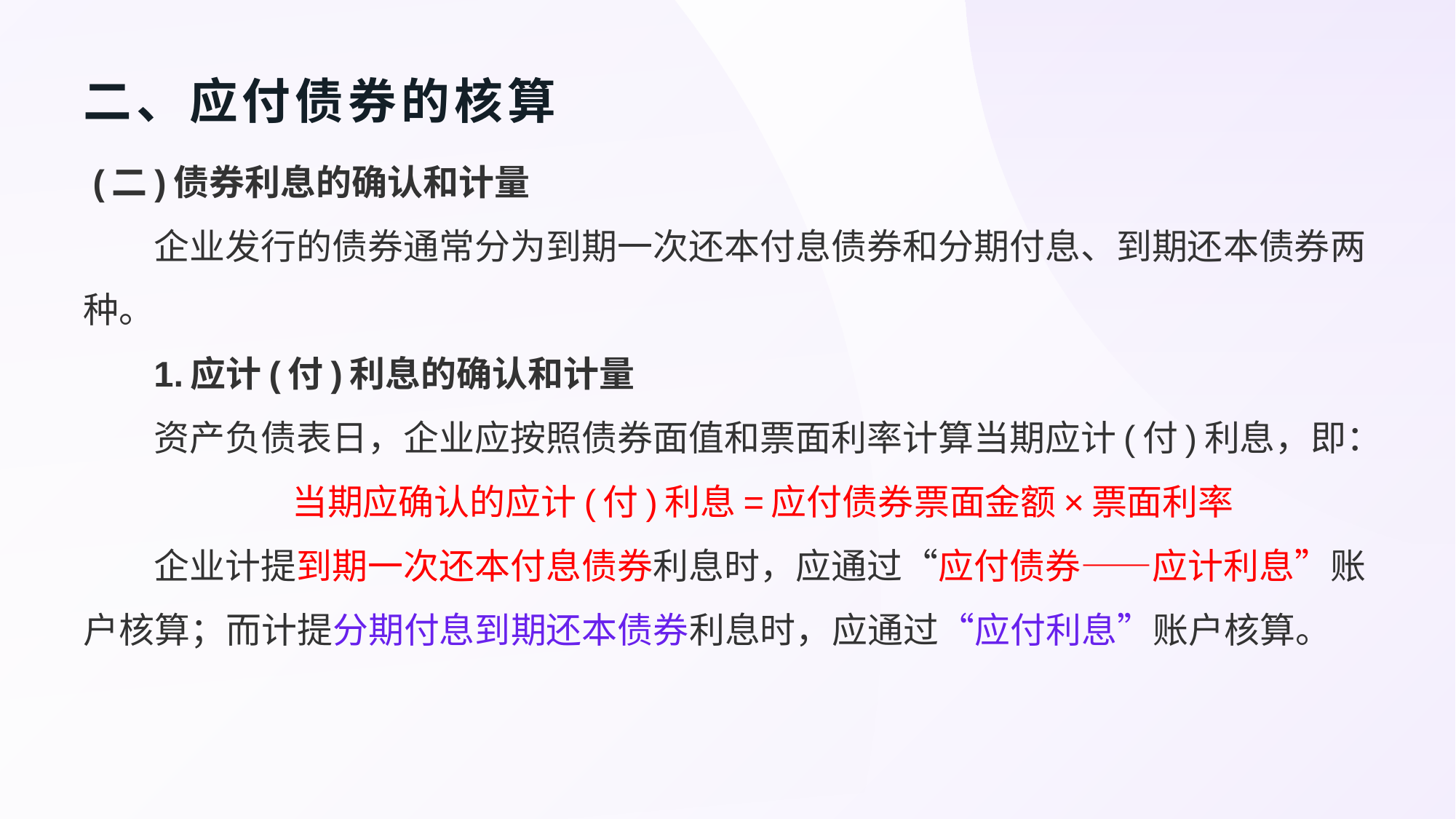

# 二、应付债券的核算
 (二)债券利息的确认和计量
企业发行的债券通常分为到期一次还本付息债券和分期付息、到期还本债券两种。
1.应计(付)利息的确认和计量
资产负债表日，企业应按照债券面值和票面利率计算当期应计(付)利息，即：
当期应确认的应计(付)利息=应付债券票面金额×票面利率
企业计提到期一次还本付息债券利息时，应通过“应付债券——应计利息”账户核算；而计提分期付息到期还本债券利息时，应通过“应付利息”账户核算。